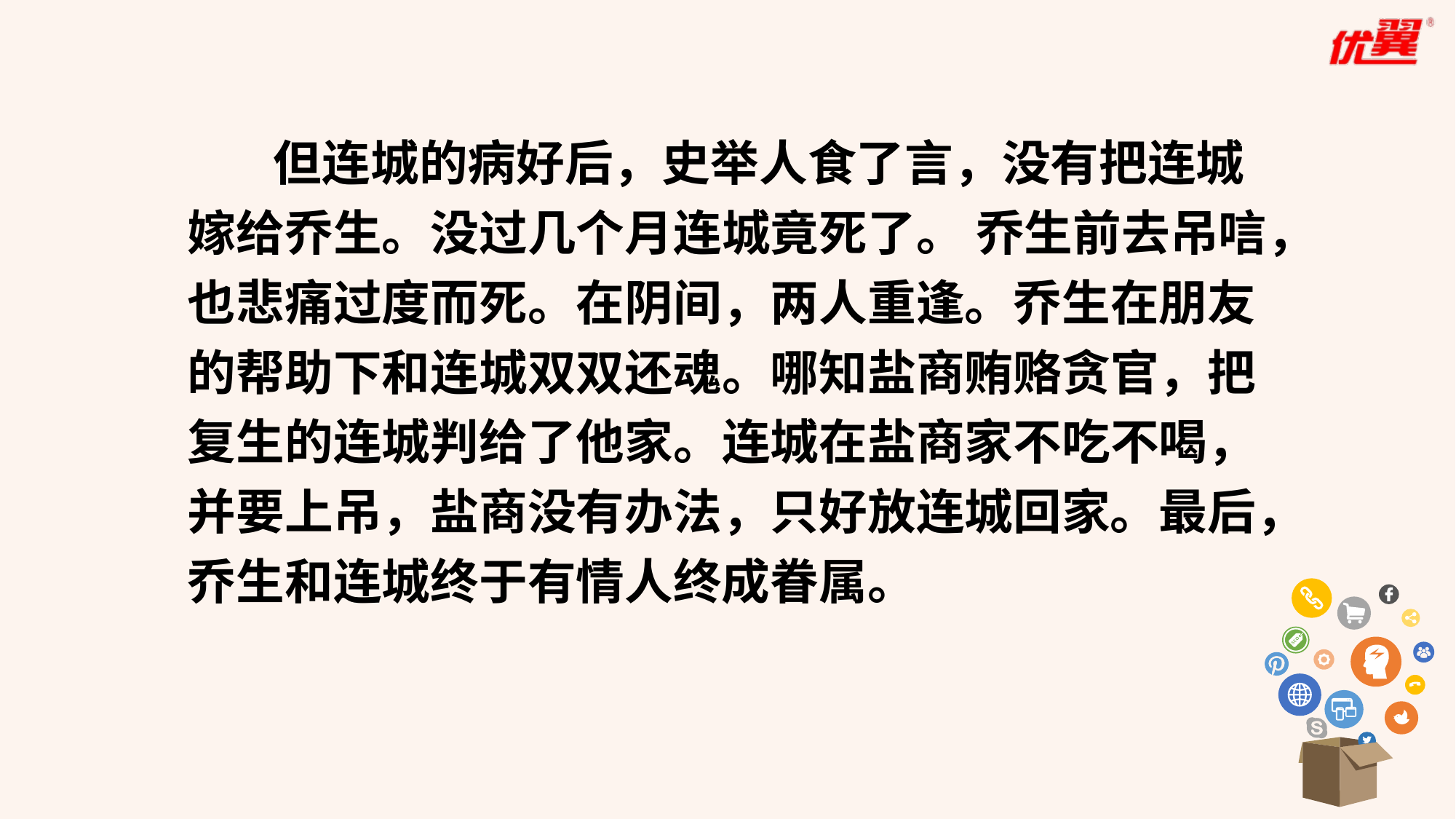

但连城的病好后，史举人食了言，没有把连城嫁给乔生。没过几个月连城竟死了。 乔生前去吊唁，也悲痛过度而死。在阴间，两人重逢。乔生在朋友的帮助下和连城双双还魂。哪知盐商贿赂贪官，把复生的连城判给了他家。连城在盐商家不吃不喝，并要上吊，盐商没有办法，只好放连城回家。最后，乔生和连城终于有情人终成眷属。